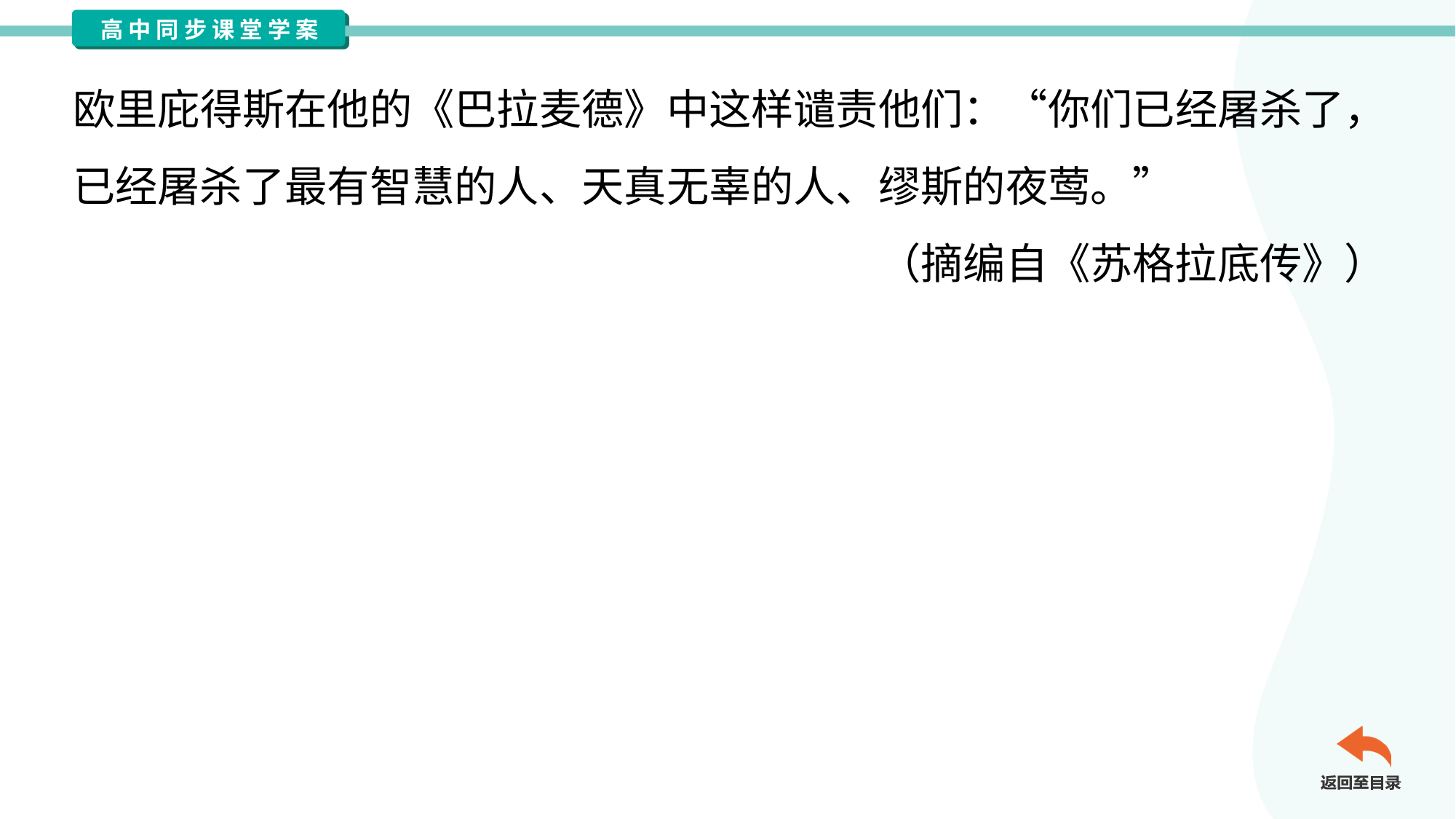

欧里庇得斯在他的《巴拉麦德》中这样谴责他们：“你们已经屠杀了，
已经屠杀了最有智慧的人、天真无辜的人、缪斯的夜莺。”
（摘编自《苏格拉底传》）